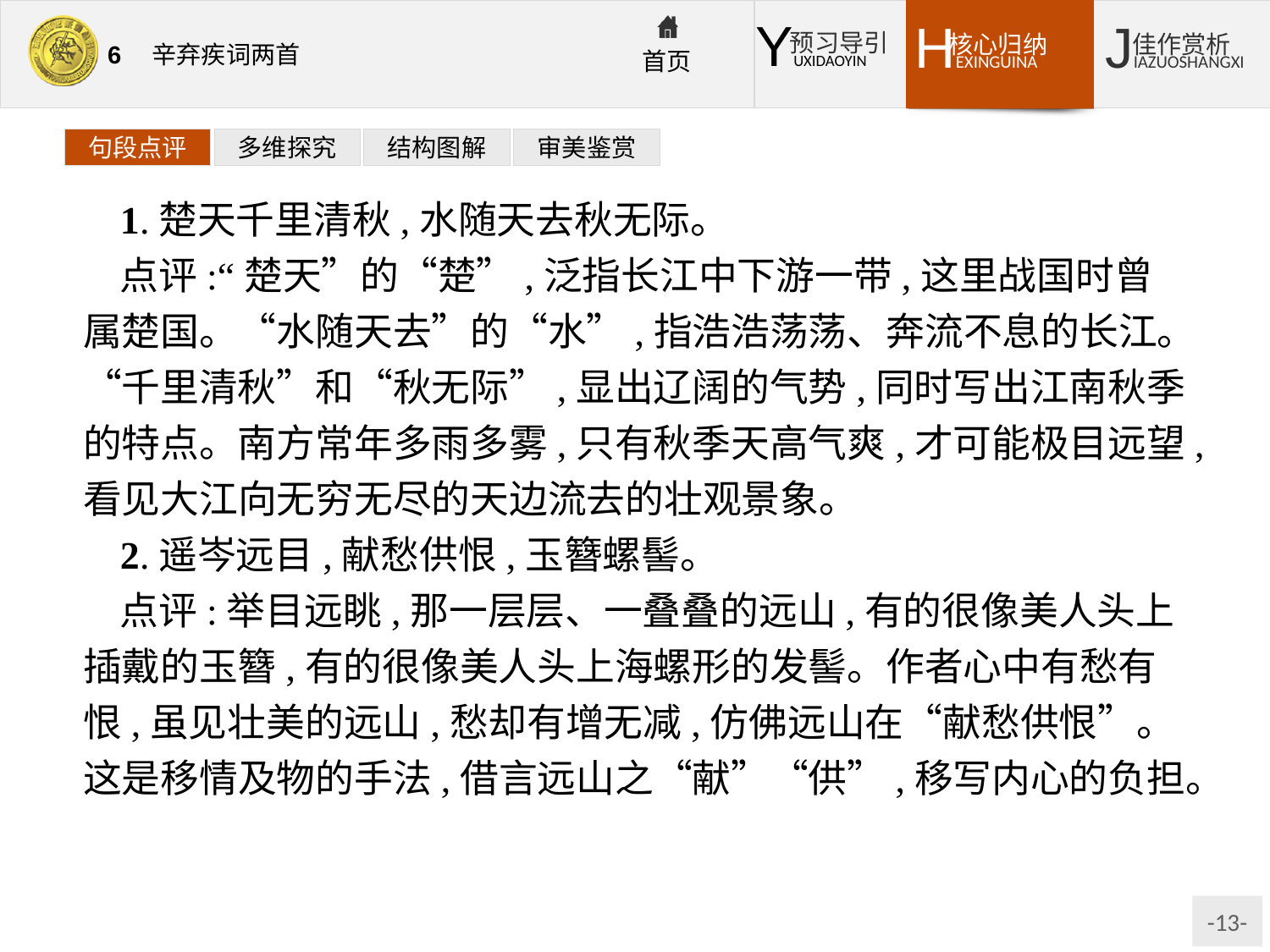

句段点评
多维探究
结构图解
审美鉴赏
1.楚天千里清秋,水随天去秋无际。
点评:“楚天”的“楚”,泛指长江中下游一带,这里战国时曾属楚国。“水随天去”的“水”,指浩浩荡荡、奔流不息的长江。“千里清秋”和“秋无际”,显出辽阔的气势,同时写出江南秋季的特点。南方常年多雨多雾,只有秋季天高气爽,才可能极目远望,看见大江向无穷无尽的天边流去的壮观景象。
2.遥岑远目,献愁供恨,玉簪螺髻。
点评:举目远眺,那一层层、一叠叠的远山,有的很像美人头上插戴的玉簪,有的很像美人头上海螺形的发髻。作者心中有愁有恨,虽见壮美的远山,愁却有增无减,仿佛远山在“献愁供恨”。这是移情及物的手法,借言远山之“献”“供”,移写内心的负担。